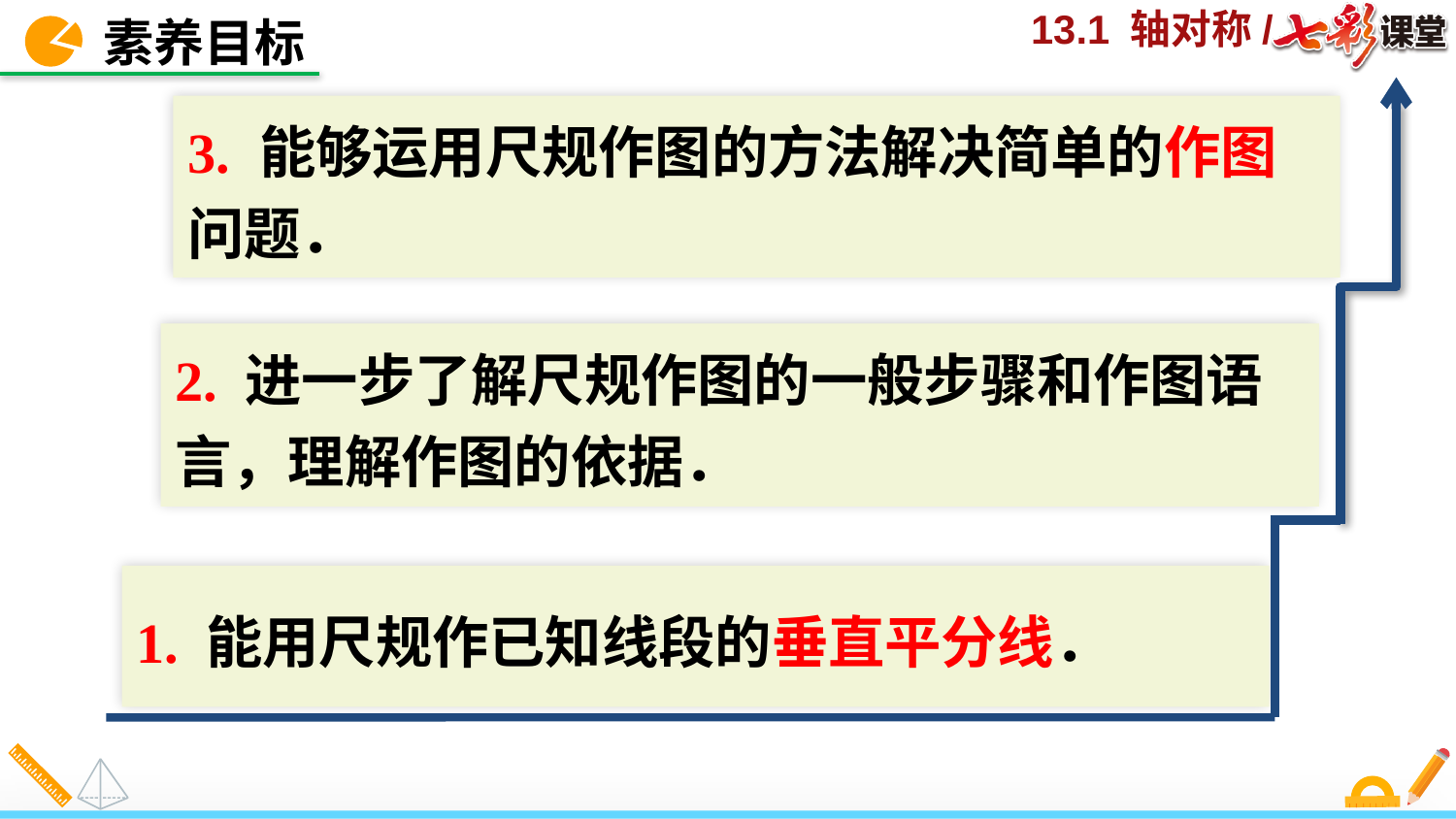

素养目标

3. 能够运用尺规作图的方法解决简单的作图问题．
2. 进一步了解尺规作图的一般步骤和作图语言，理解作图的依据．
1. 能用尺规作已知线段的垂直平分线．